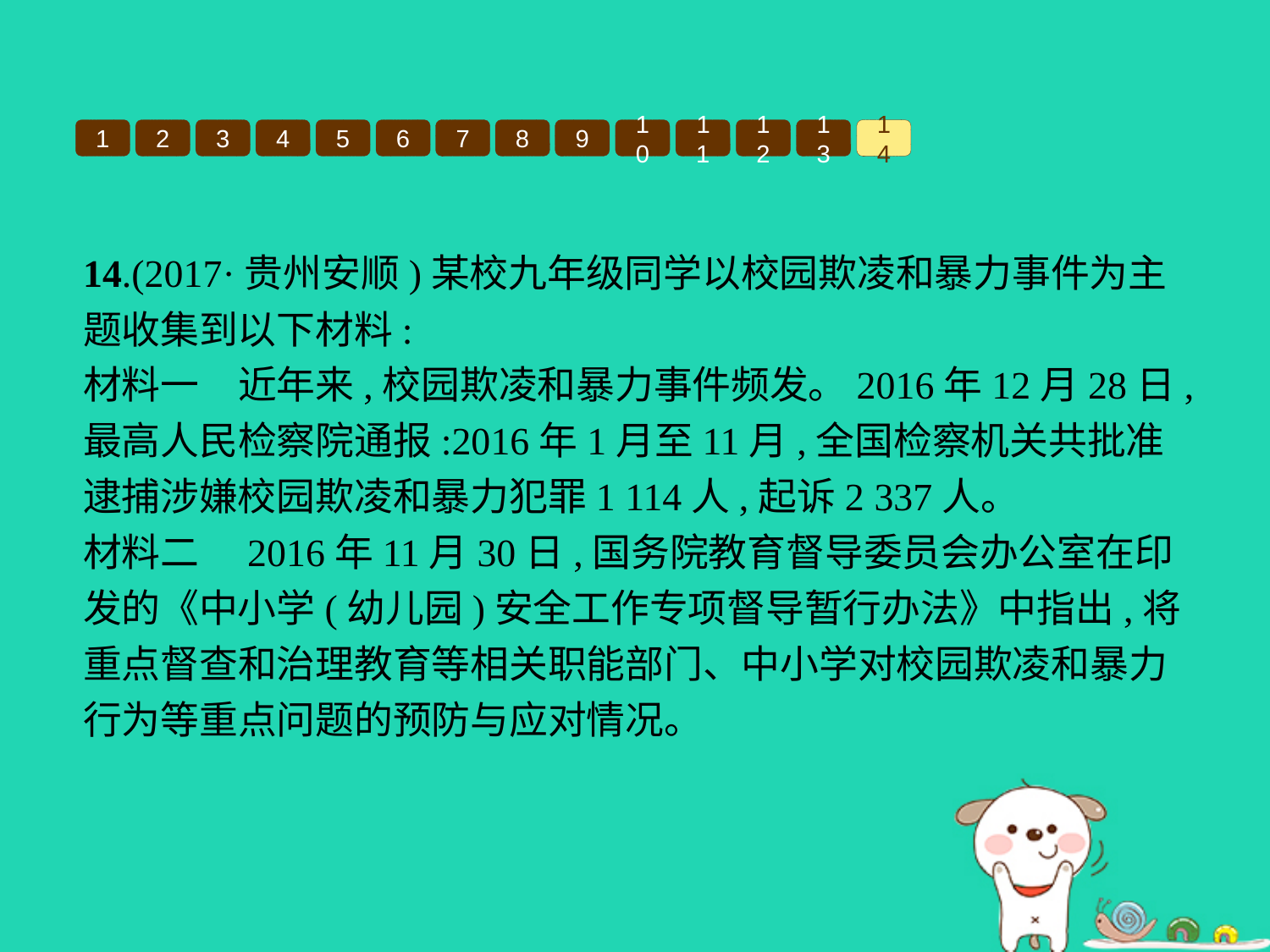

1
2
3
4
5
6
7
8
9
10
11
12
13
14
14.(2017·贵州安顺)某校九年级同学以校园欺凌和暴力事件为主题收集到以下材料:
材料一　近年来,校园欺凌和暴力事件频发。2016年12月28日,最高人民检察院通报:2016年1月至11月,全国检察机关共批准逮捕涉嫌校园欺凌和暴力犯罪1 114人,起诉2 337人。
材料二　2016年11月30日,国务院教育督导委员会办公室在印发的《中小学(幼儿园)安全工作专项督导暂行办法》中指出,将重点督查和治理教育等相关职能部门、中小学对校园欺凌和暴力行为等重点问题的预防与应对情况。